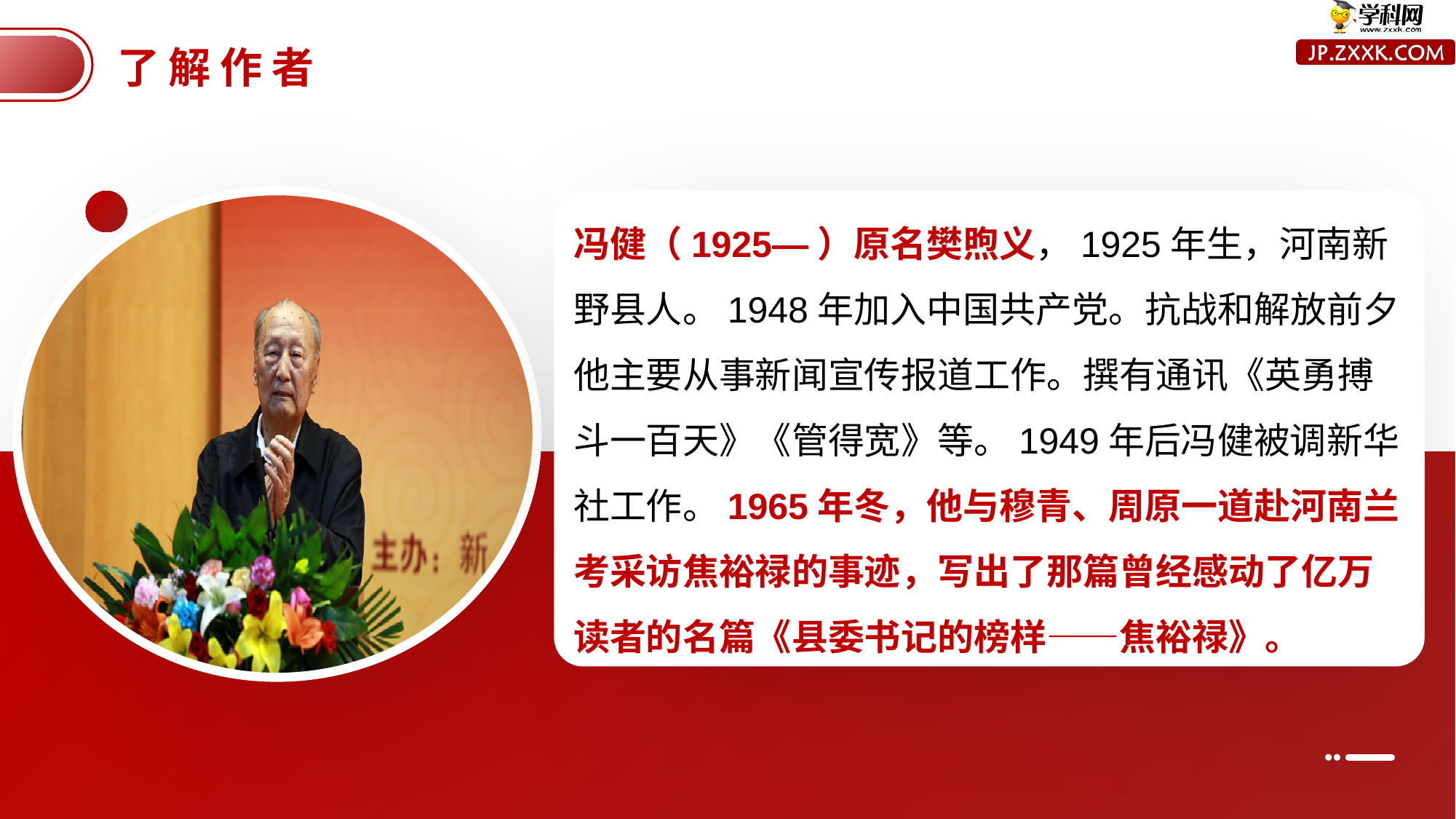

了解作者

冯健（1925—）原名樊煦义，1925年生，河南新野县人。1948年加入中国共产党。抗战和解放前夕他主要从事新闻宣传报道工作。撰有通讯《英勇搏斗一百天》《管得宽》等。1949年后冯健被调新华社工作。1965年冬，他与穆青、周原一道赴河南兰考采访焦裕禄的事迹，写出了那篇曾经感动了亿万读者的名篇《县委书记的榜样——焦裕禄》。